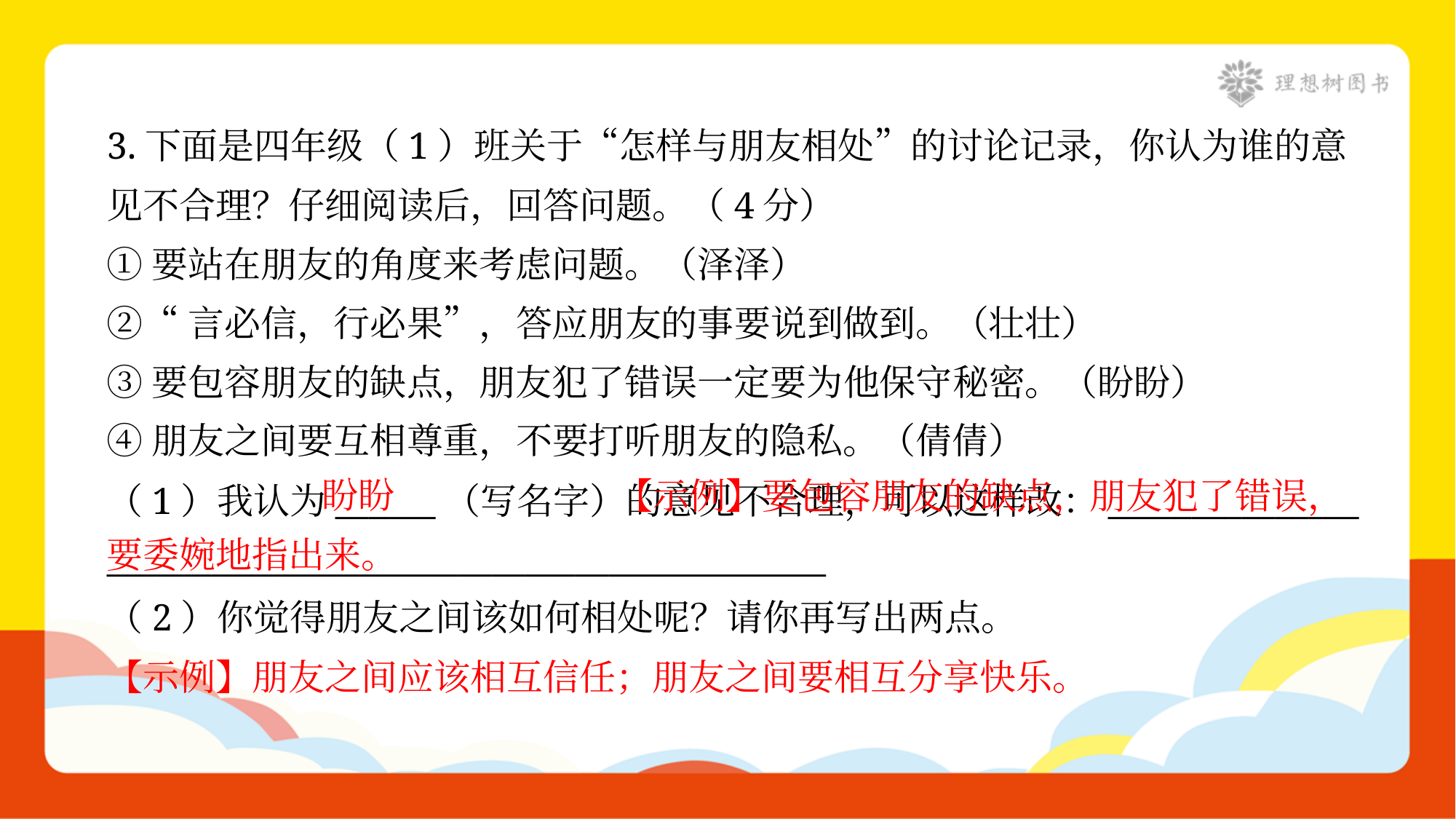

3.下面是四年级（1）班关于“怎样与朋友相处”的讨论记录，你认为谁的意
见不合理？仔细阅读后，回答问题。（4分）
①要站在朋友的角度来考虑问题。（泽泽）
②“言必信，行必果”，答应朋友的事要说到做到。（壮壮）
③要包容朋友的缺点，朋友犯了错误一定要为他保守秘密。（盼盼）
④朋友之间要互相尊重，不要打听朋友的隐私。（倩倩）
                                                      【示例】要包容朋友的缺点，朋友犯了错误，要委婉地指出来。
盼盼
（1）我认为______（写名字）的意见不合理，可以这样改：_______________
___________________________________________
（2）你觉得朋友之间该如何相处呢？请你再写出两点。
【示例】朋友之间应该相互信任；朋友之间要相互分享快乐。